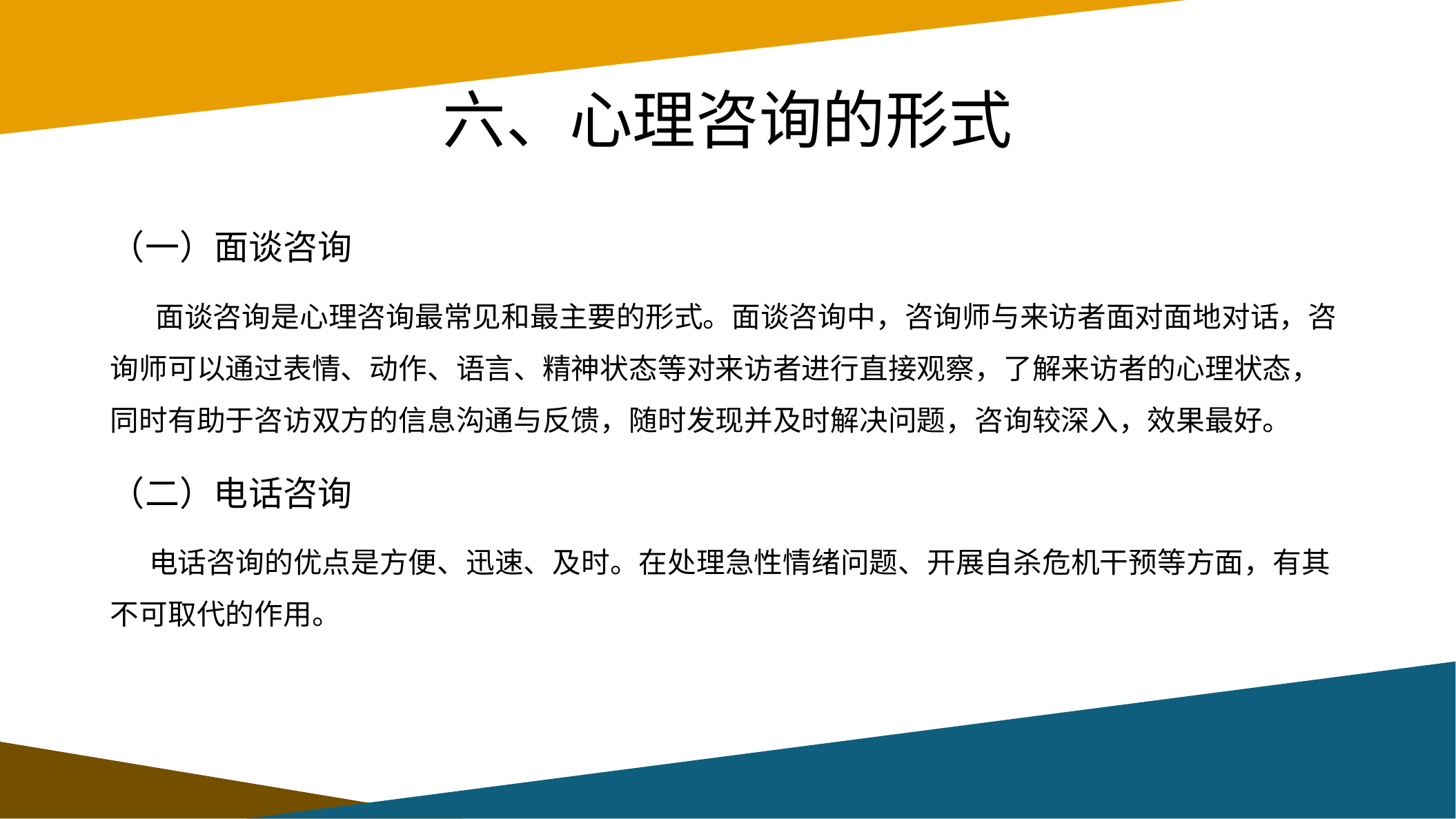

# 六、心理咨询的形式
（一）面谈咨询
      面谈咨询是心理咨询最常见和最主要的形式。面谈咨询中，咨询师与来访者面对面地对话，咨询师可以通过表情、动作、语言、精神状态等对来访者进行直接观察，了解来访者的心理状态，同时有助于咨访双方的信息沟通与反馈，随时发现并及时解决问题，咨询较深入，效果最好。
（二）电话咨询
     电话咨询的优点是方便、迅速、及时。在处理急性情绪问题、开展自杀危机干预等方面，有其不可取代的作用。